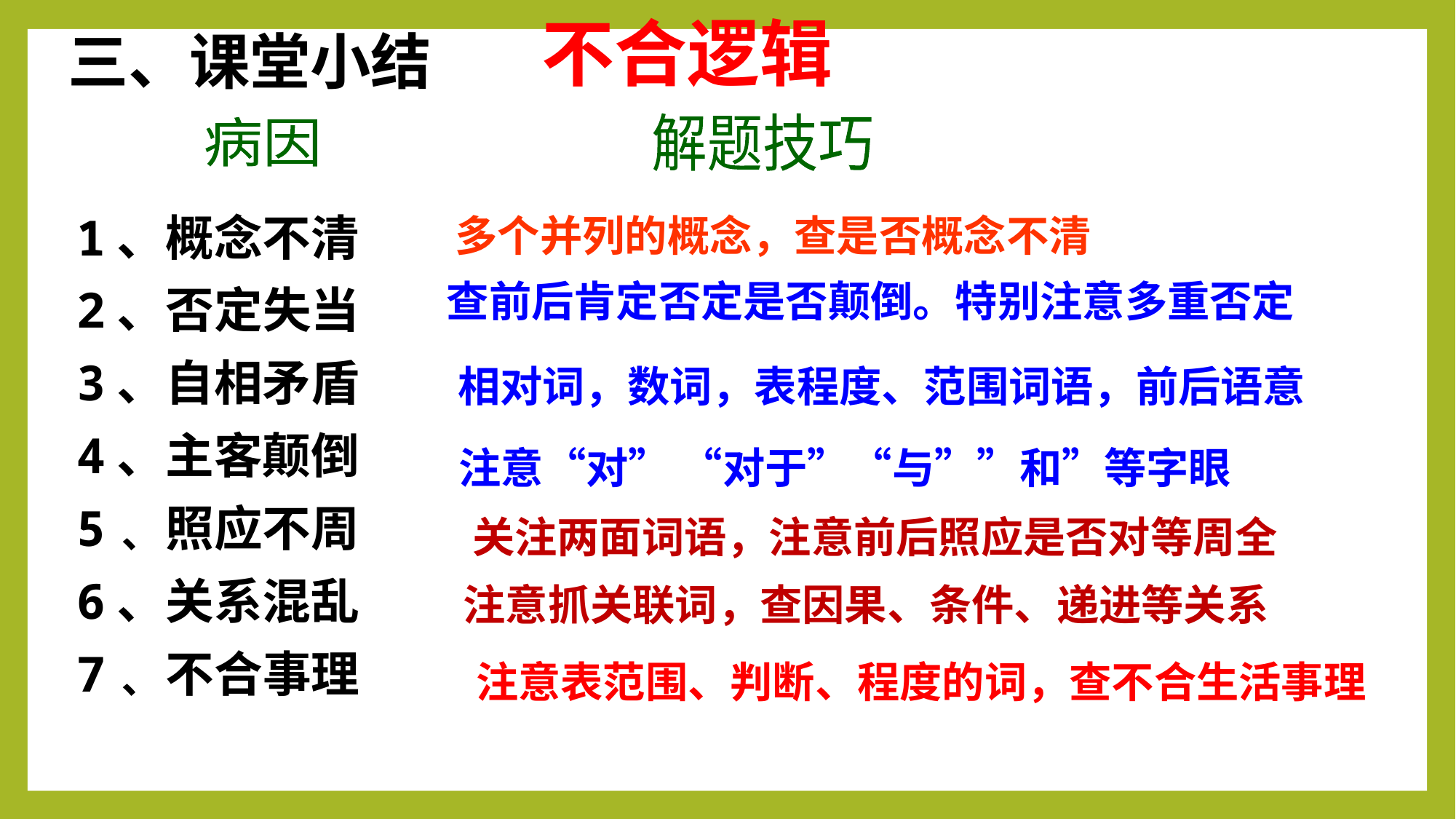

不合逻辑
三、课堂小结
解题技巧
病因
1、概念不清
2、否定失当
3、自相矛盾
4、主客颠倒
5﹑照应不周
6、关系混乱
7﹑不合事理

多个并列的概念，查是否概念不清

查前后肯定否定是否颠倒。特别注意多重否定
相对词，数词，表程度、范围词语，前后语意
注意“对” “对于”“与””和”等字眼
关注两面词语，注意前后照应是否对等周全
注意抓关联词，查因果、条件、递进等关系
注意表范围、判断、程度的词，查不合生活事理